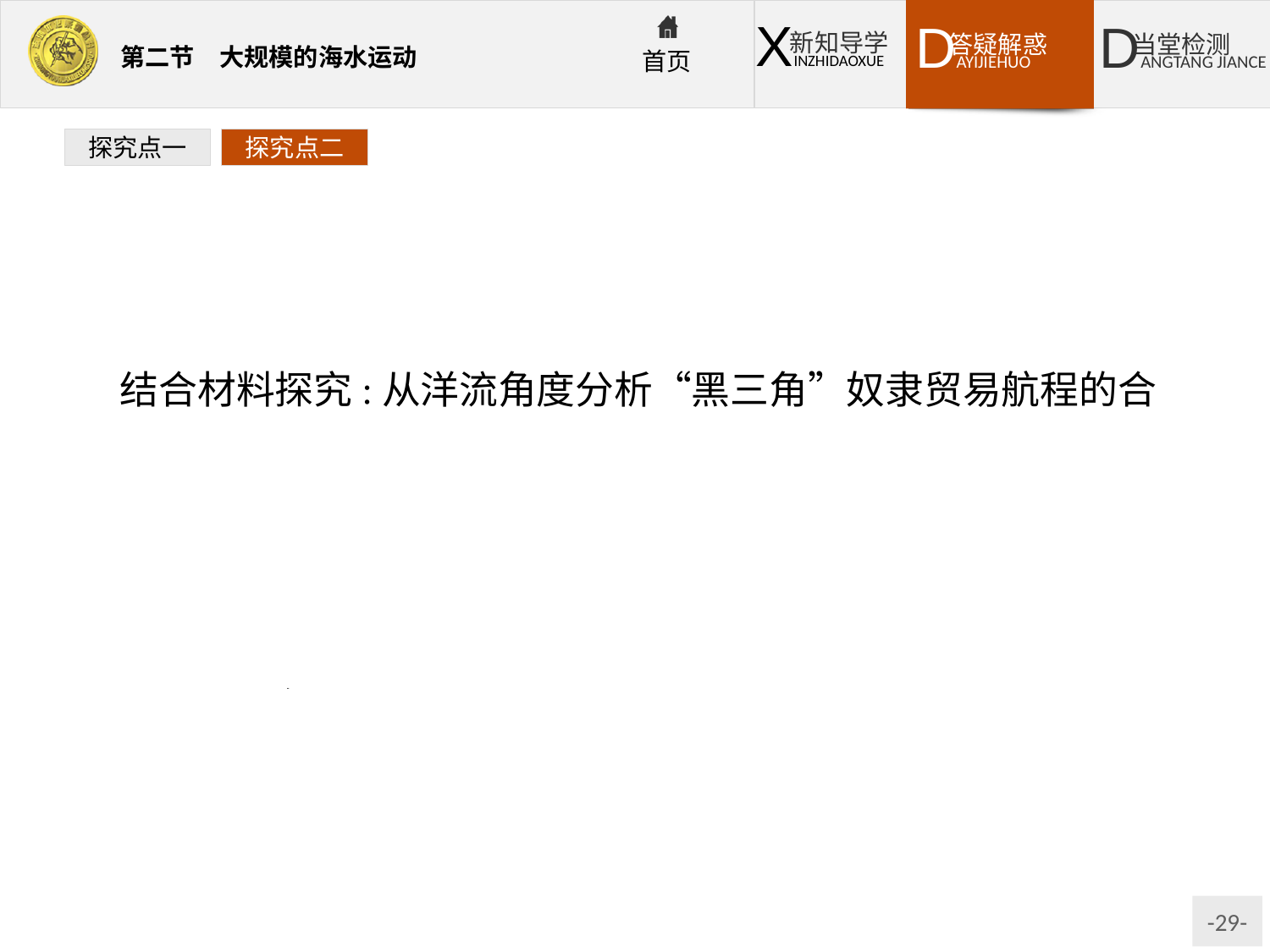

探究点一
探究点二
结合材料探究:从洋流角度分析“黑三角”奴隶贸易航程的合理性。
提示:由加那利寒流、几内亚暖流、北赤道暖流、墨西哥湾暖流、北大西洋暖流所组成的三角形环流,为“黑三角”贸易提供了极为有利的航运条件,使得奴隶贩子在出程、中程、归程中一直顺风顺水,奴隶贸易的速度因此加快。